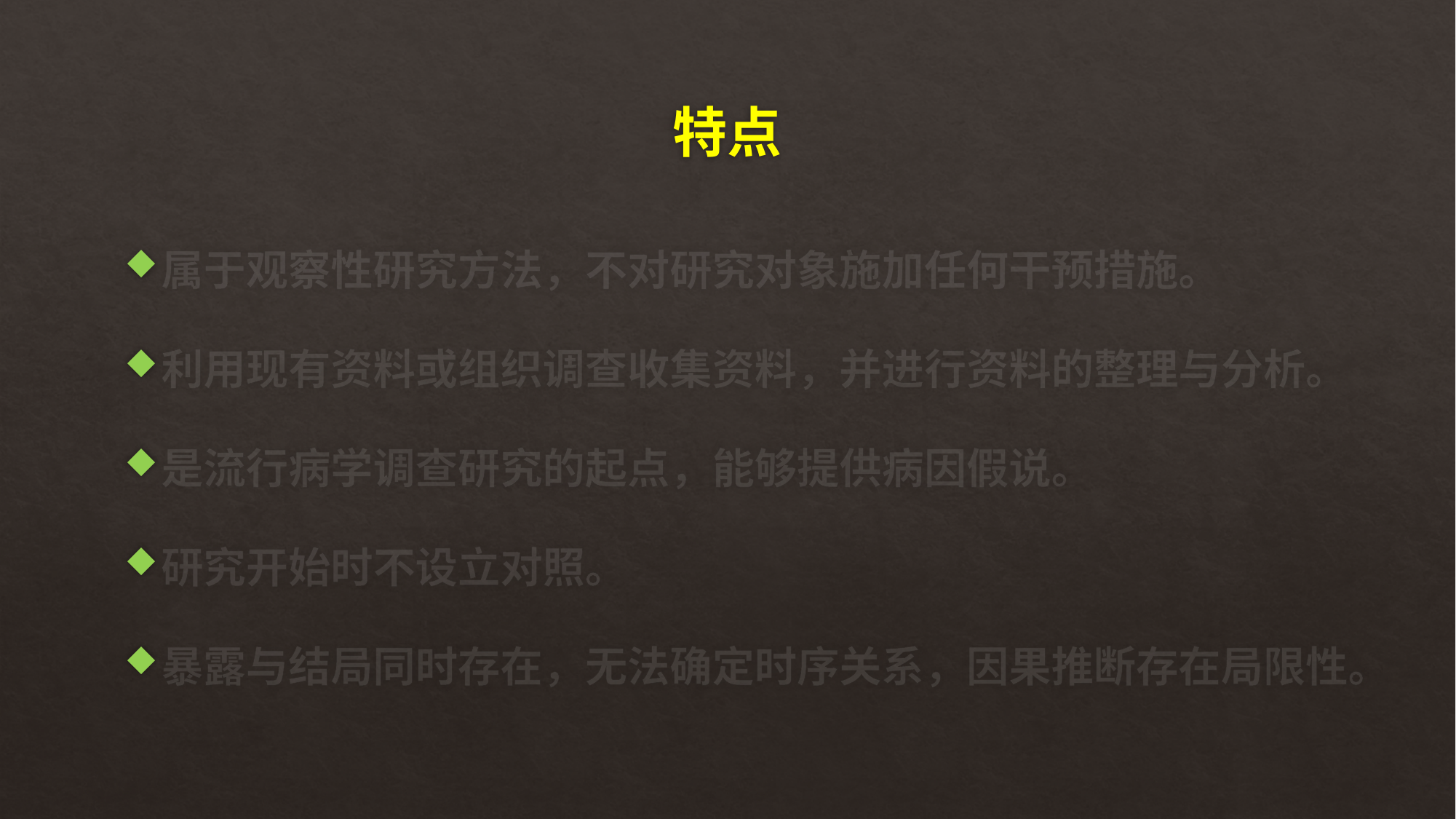

# 特点
属于观察性研究方法，不对研究对象施加任何干预措施。
利用现有资料或组织调查收集资料，并进行资料的整理与分析。
是流行病学调查研究的起点，能够提供病因假说。
研究开始时不设立对照。
暴露与结局同时存在，无法确定时序关系，因果推断存在局限性。